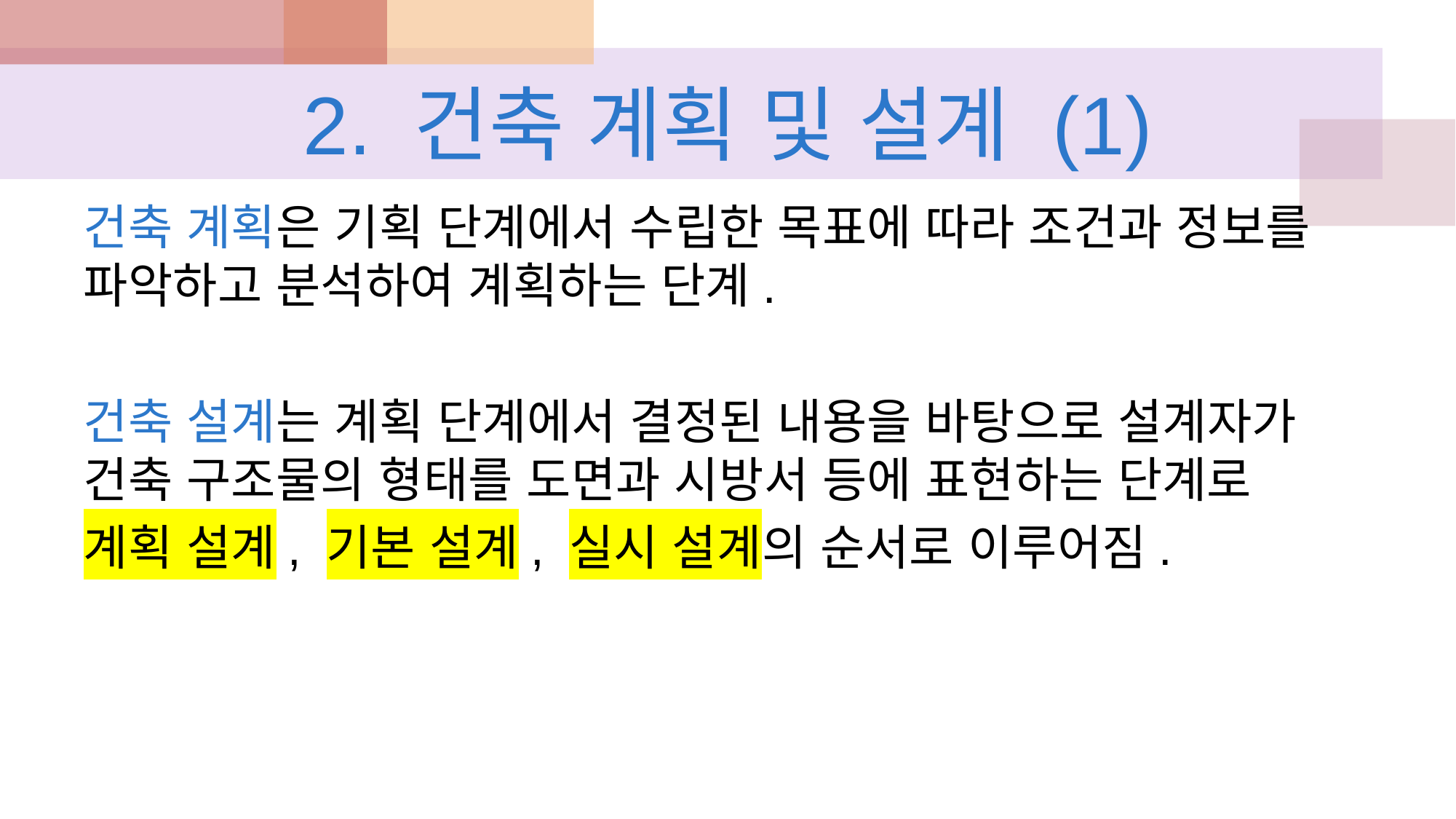

# 2. 건축 계획 및 설계 (1)
건축 계획은 기획 단계에서 수립한 목표에 따라 조건과 정보를 파악하고 분석하여 계획하는 단계.

건축 설계는 계획 단계에서 결정된 내용을 바탕으로 설계자가 건축 구조물의 형태를 도면과 시방서 등에 표현하는 단계로
계획 설계, 기본 설계, 실시 설계의 순서로 이루어짐.